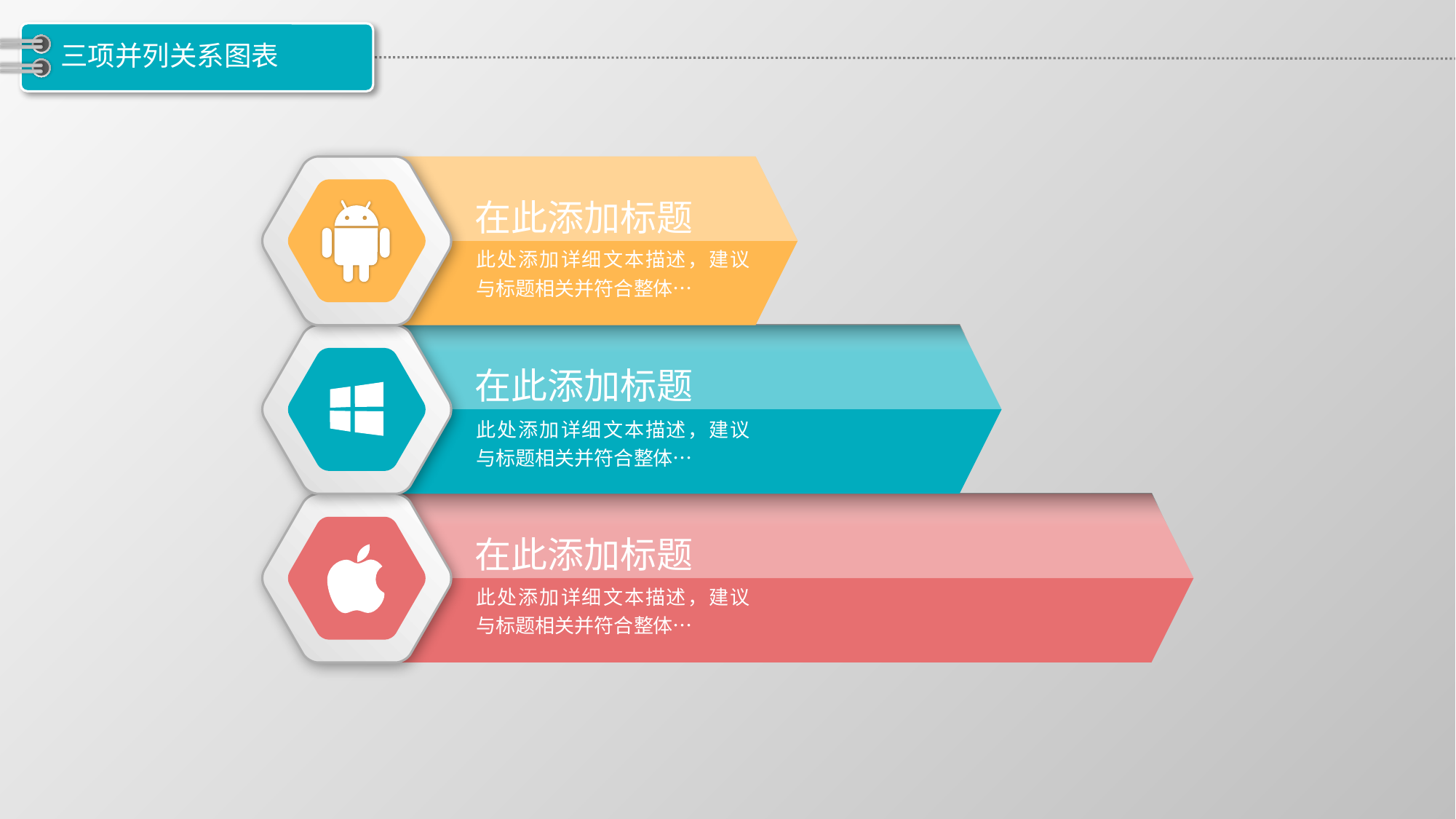

# 三项并列关系图表

在此添加标题

此处添加详细文本描述，建议与标题相关并符合整体…
在此添加标题

此处添加详细文本描述，建议与标题相关并符合整体…
在此添加标题

此处添加详细文本描述，建议与标题相关并符合整体…